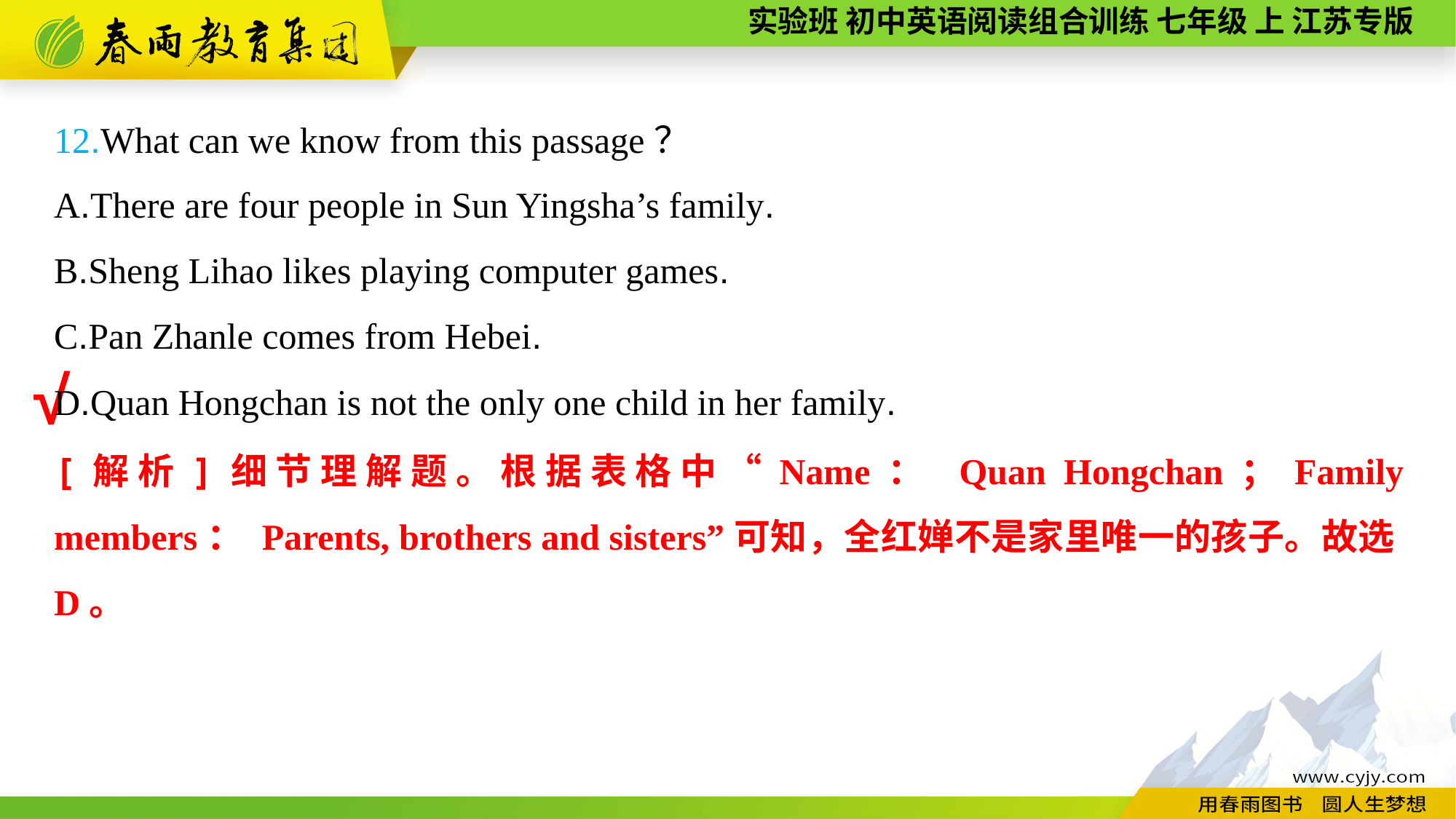

12.What can we know from this passage？
A.There are four people in Sun Yingsha’s family.
B.Sheng Lihao likes playing computer games.
C.Pan Zhanle comes from Hebei.
D.Quan Hongchan is not the only one child in her family.
√
[解析]细节理解题。根据表格中“Name： Quan Hongchan；Family members： Parents, brothers and sisters”可知，全红婵不是家里唯一的孩子。故选D。